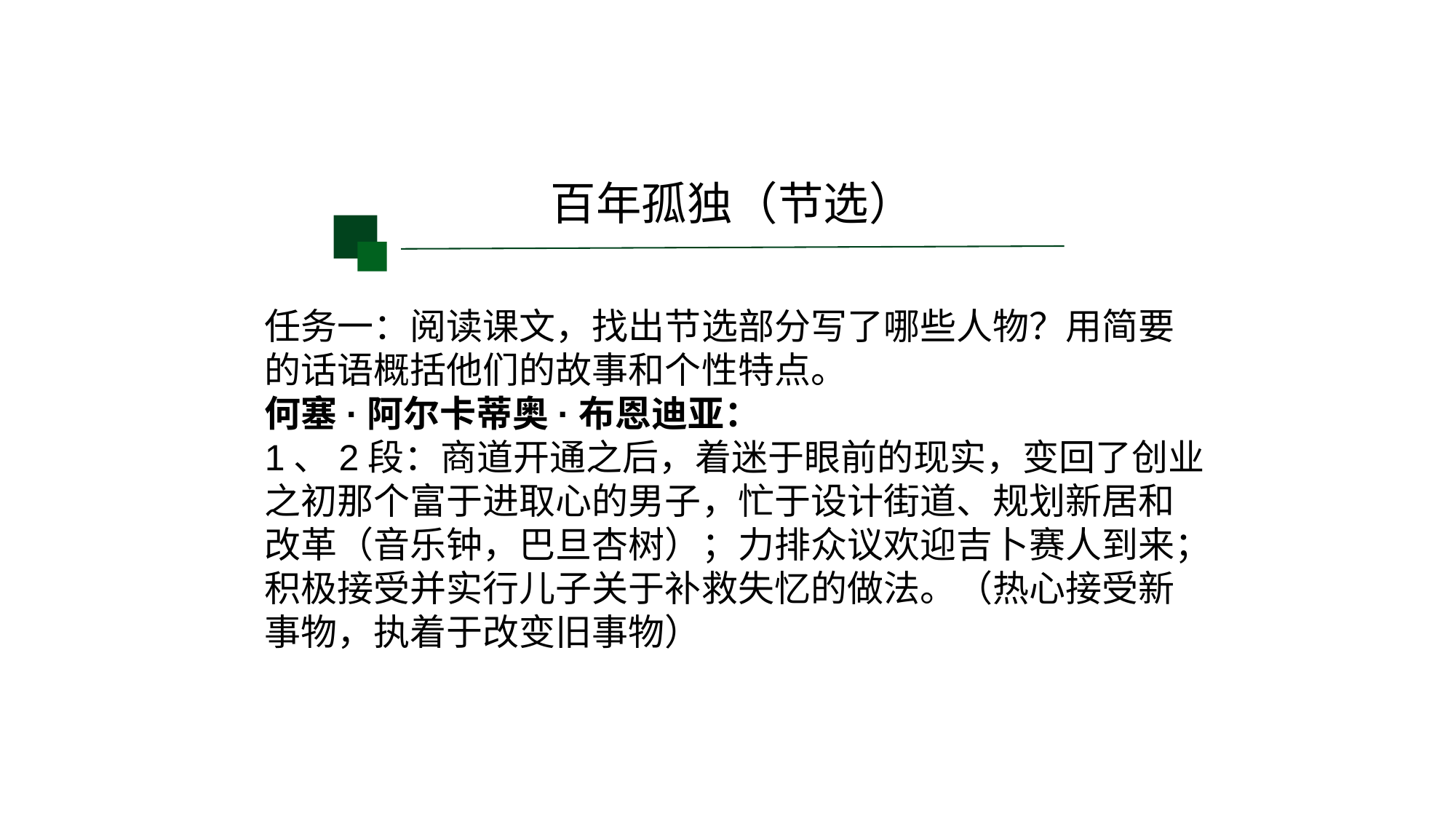

百年孤独（节选）

任务一：阅读课文，找出节选部分写了哪些人物？用简要的话语概括他们的故事和个性特点。
何塞·阿尔卡蒂奥·布恩迪亚：
1、2段：商道开通之后，着迷于眼前的现实，变回了创业之初那个富于进取心的男子，忙于设计街道、规划新居和改革（音乐钟，巴旦杏树）；力排众议欢迎吉卜赛人到来；积极接受并实行儿子关于补救失忆的做法。（热心接受新事物，执着于改变旧事物）